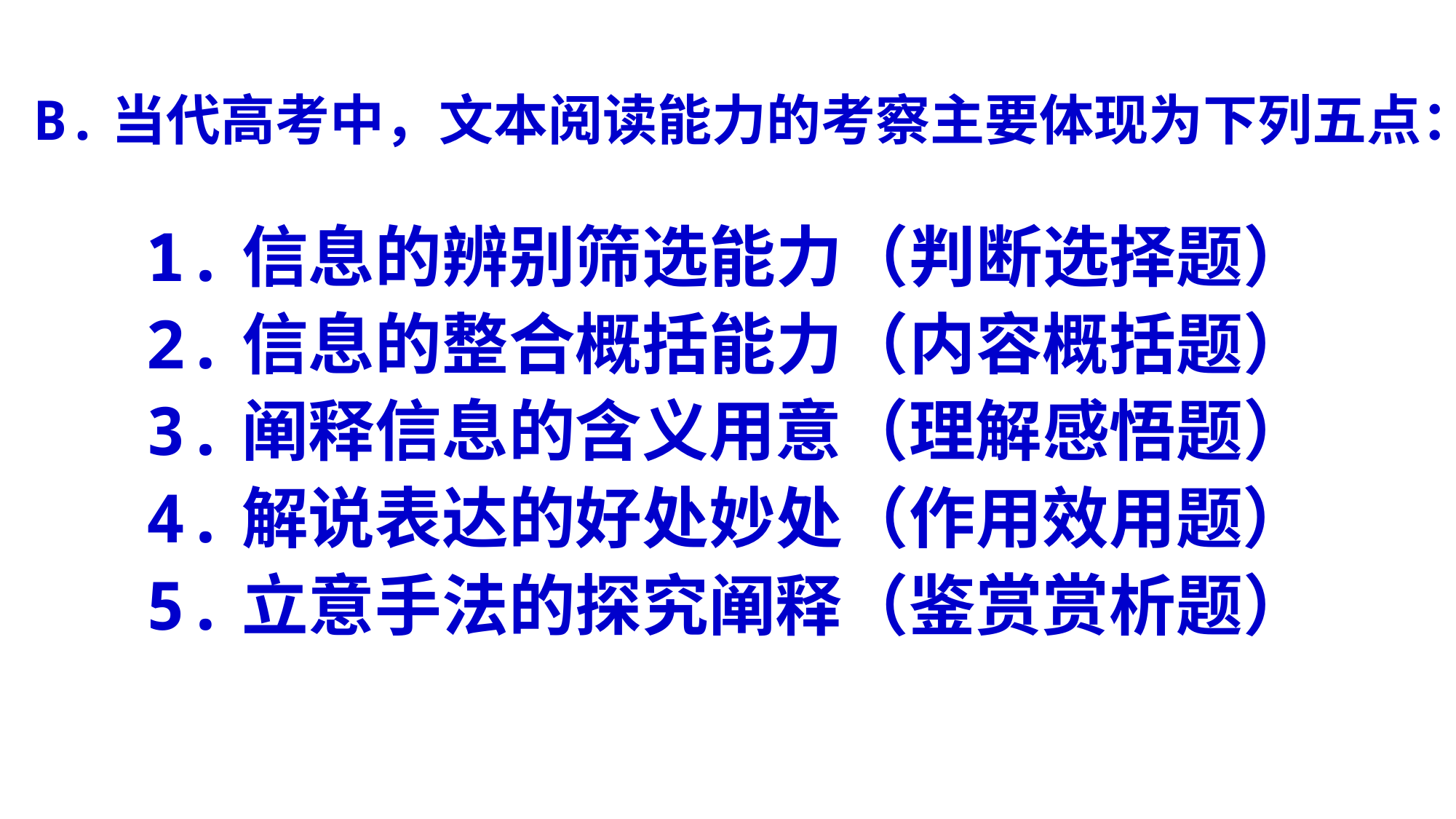

# B.当代高考中，文本阅读能力的考察主要体现为下列五点：
1.信息的辨别筛选能力（判断选择题）
2.信息的整合概括能力（内容概括题）
3.阐释信息的含义用意（理解感悟题）
4.解说表达的好处妙处（作用效用题）
5.立意手法的探究阐释（鉴赏赏析题）